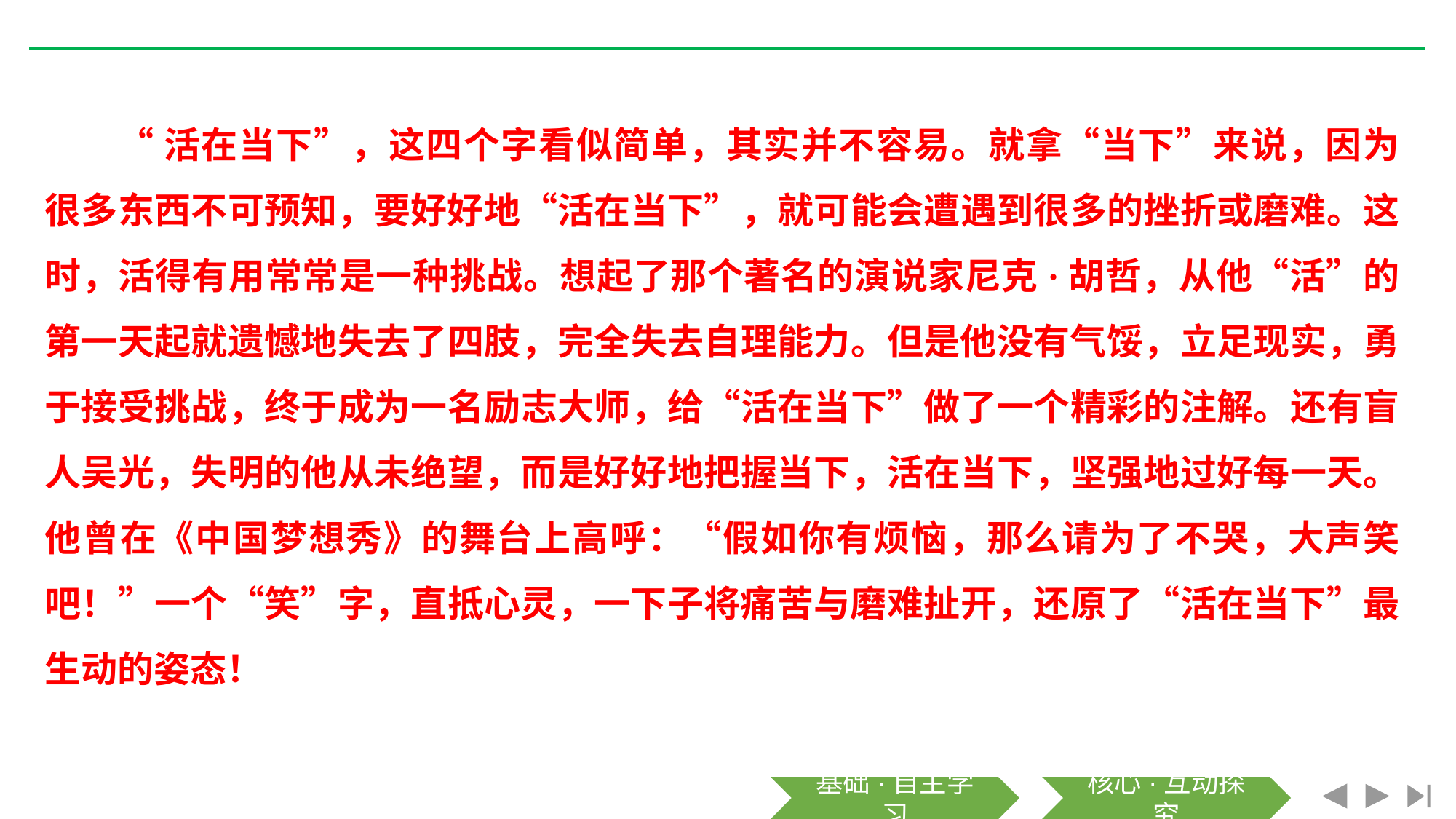

“活在当下”，这四个字看似简单，其实并不容易。就拿“当下”来说，因为很多东西不可预知，要好好地“活在当下”，就可能会遭遇到很多的挫折或磨难。这时，活得有用常常是一种挑战。想起了那个著名的演说家尼克·胡哲，从他“活”的第一天起就遗憾地失去了四肢，完全失去自理能力。但是他没有气馁，立足现实，勇于接受挑战，终于成为一名励志大师，给“活在当下”做了一个精彩的注解。还有盲人吴光，失明的他从未绝望，而是好好地把握当下，活在当下，坚强地过好每一天。他曾在《中国梦想秀》的舞台上高呼：“假如你有烦恼，那么请为了不哭，大声笑吧！”一个“笑”字，直抵心灵，一下子将痛苦与磨难扯开，还原了“活在当下”最生动的姿态！